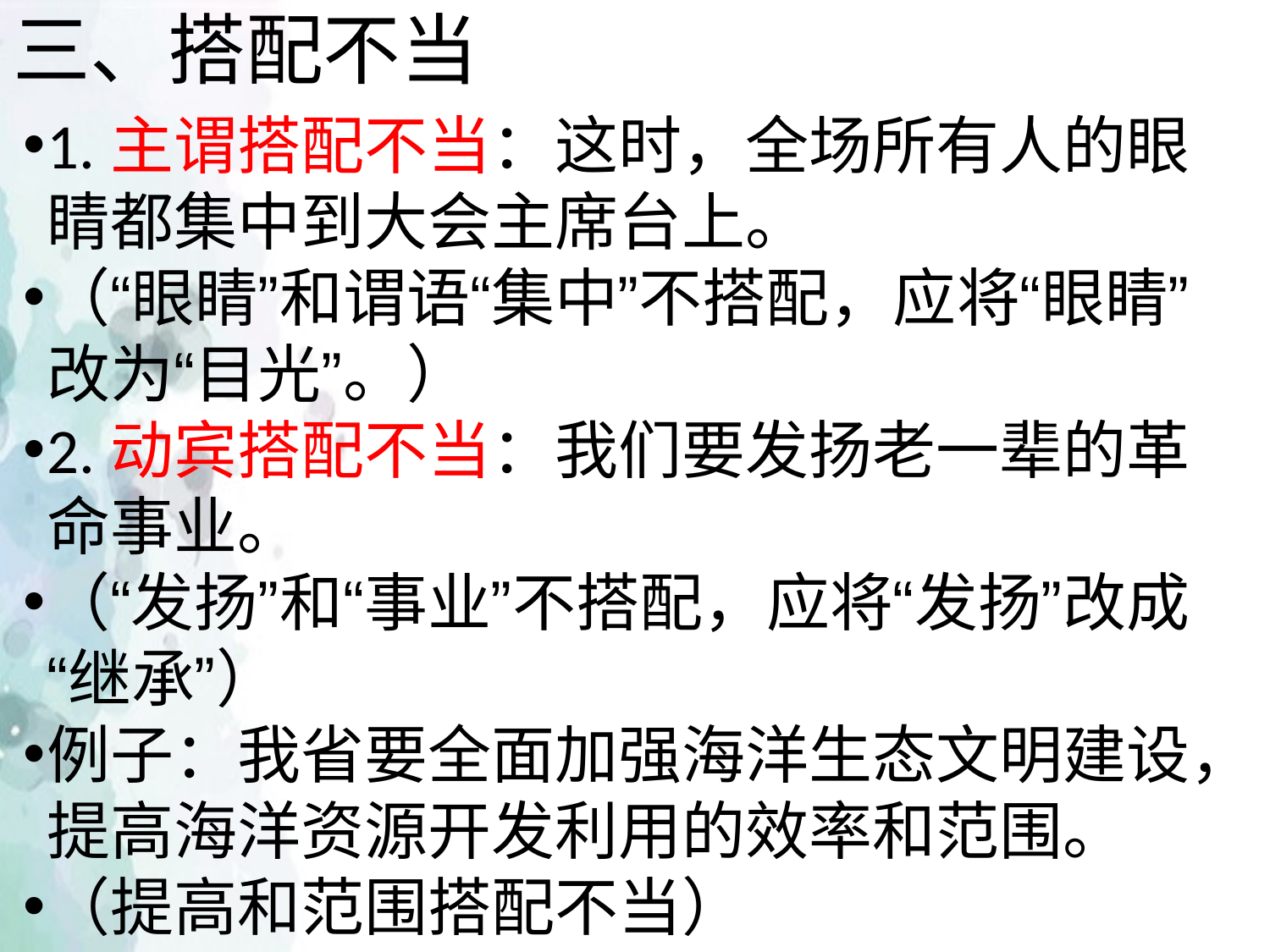

# 三、搭配不当
1.主谓搭配不当：这时，全场所有人的眼睛都集中到大会主席台上。
（“眼睛”和谓语“集中”不搭配，应将“眼睛”改为“目光”。）
2.动宾搭配不当：我们要发扬老一辈的革命事业。
（“发扬”和“事业”不搭配，应将“发扬”改成“继承”）
例子：我省要全面加强海洋生态文明建设，提高海洋资源开发利用的效率和范围。
（提高和范围搭配不当）